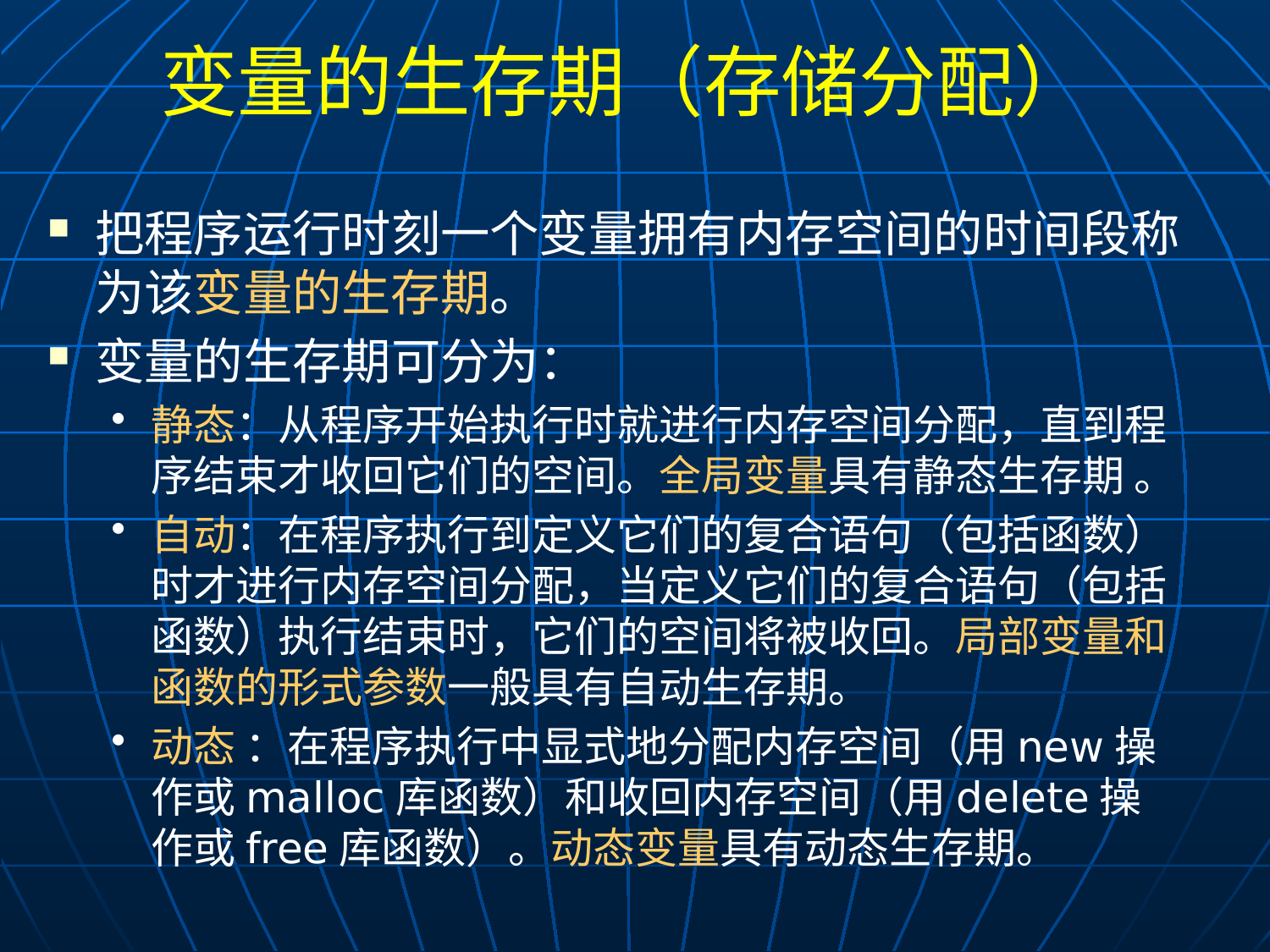

# 变量的生存期（存储分配）
把程序运行时刻一个变量拥有内存空间的时间段称为该变量的生存期。
变量的生存期可分为：
静态：从程序开始执行时就进行内存空间分配，直到程序结束才收回它们的空间。全局变量具有静态生存期 。
自动：在程序执行到定义它们的复合语句（包括函数）时才进行内存空间分配，当定义它们的复合语句（包括函数）执行结束时，它们的空间将被收回。局部变量和函数的形式参数一般具有自动生存期。
动态 ：在程序执行中显式地分配内存空间（用new操作或malloc库函数）和收回内存空间（用delete操作或free库函数）。动态变量具有动态生存期。